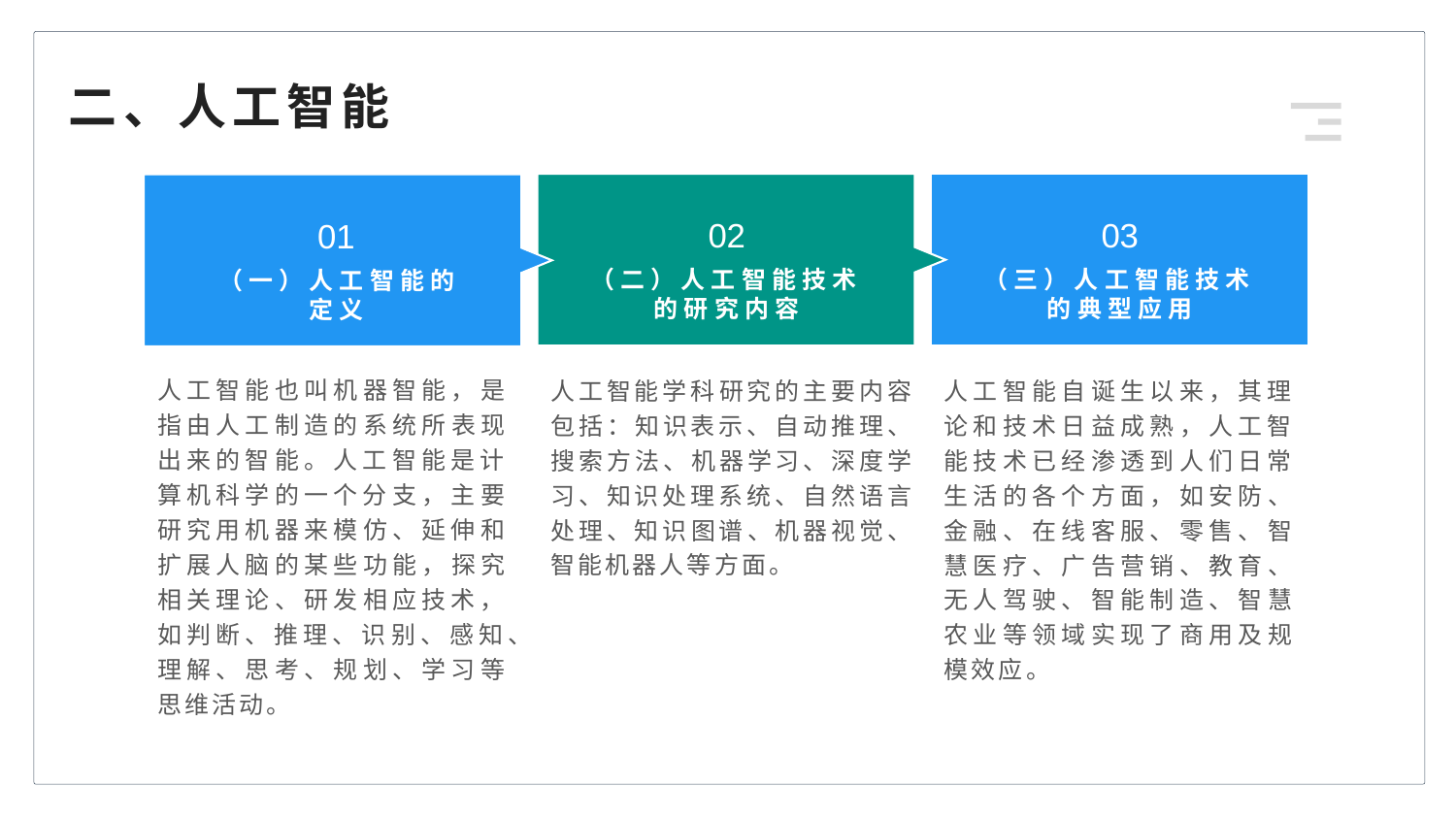

二、人工智能

02
03
01
（二）人工智能技术的研究内容
（三）人工智能技术的典型应用
（一）人工智能的
定义
人工智能也叫机器智能，是指由人工制造的系统所表现出来的智能。人工智能是计算机科学的一个分支，主要研究用机器来模仿、延伸和扩展人脑的某些功能，探究相关理论、研发相应技术，如判断、推理、识别、感知、理解、思考、规划、学习等思维活动。
人工智能学科研究的主要内容包括：知识表示、自动推理、搜索方法、机器学习、深度学习、知识处理系统、自然语言处理、知识图谱、机器视觉、智能机器人等方面。
人工智能自诞生以来，其理论和技术日益成熟，人工智能技术已经渗透到人们日常生活的各个方面，如安防、金融、在线客服、零售、智慧医疗、广告营销、教育、无人驾驶、智能制造、智慧农业等领域实现了商用及规模效应。